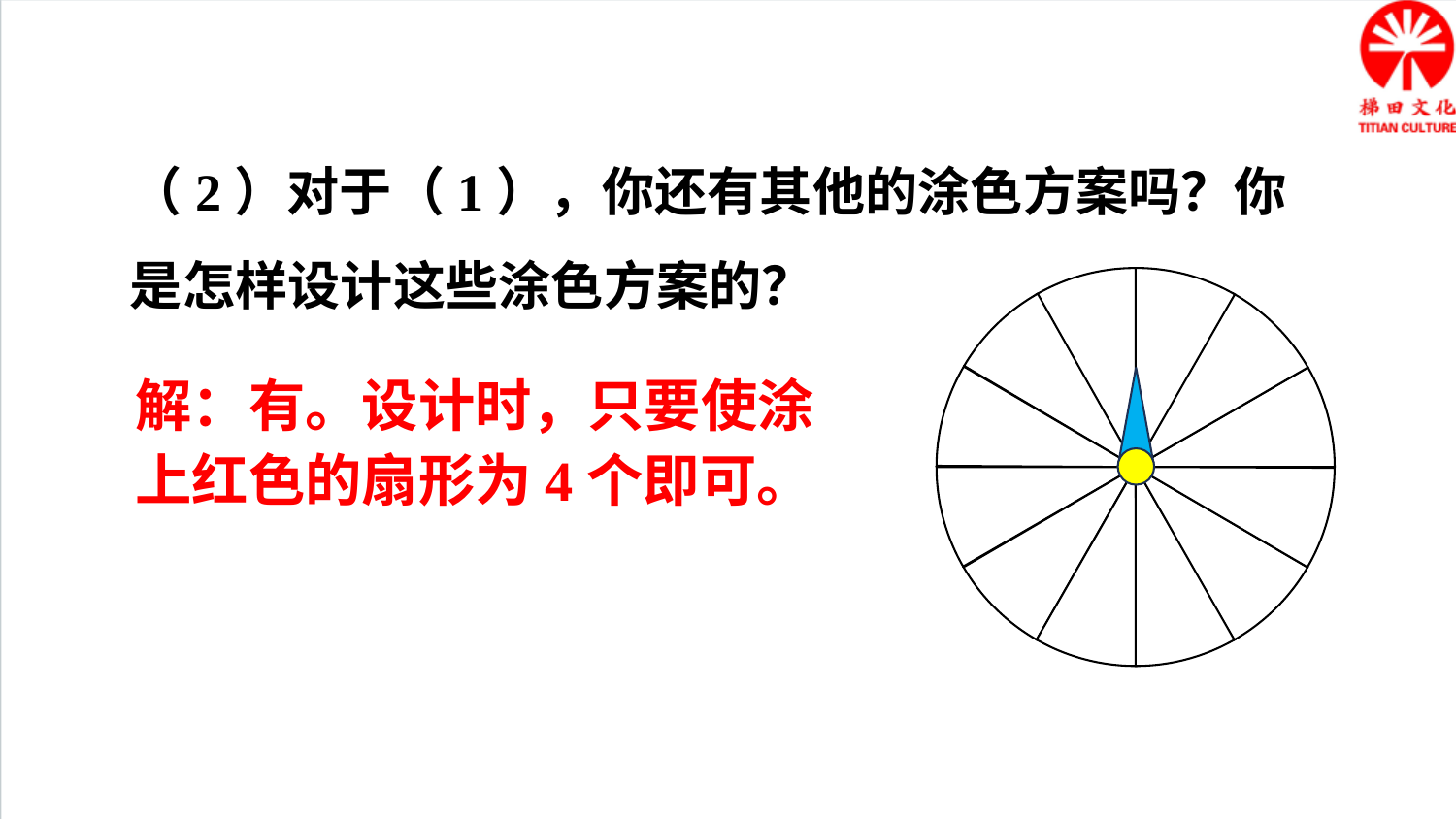

（2）对于（1），你还有其他的涂色方案吗？你是怎样设计这些涂色方案的？

解：有。设计时，只要使涂上红色的扇形为4个即可。